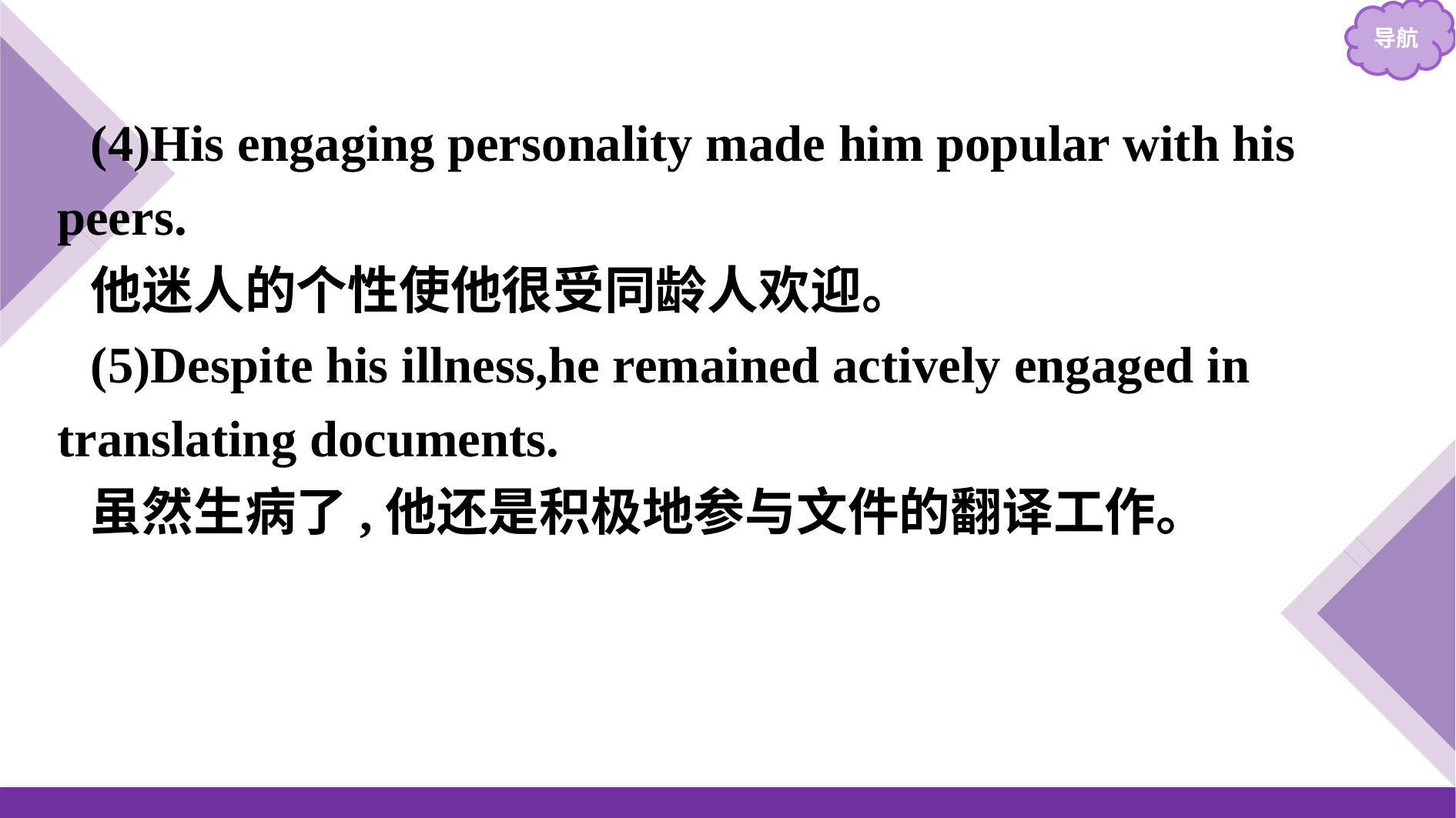

(4)His engaging personality made him popular with his peers.
他迷人的个性使他很受同龄人欢迎。
(5)Despite his illness,he remained actively engaged in translating documents.
虽然生病了,他还是积极地参与文件的翻译工作。